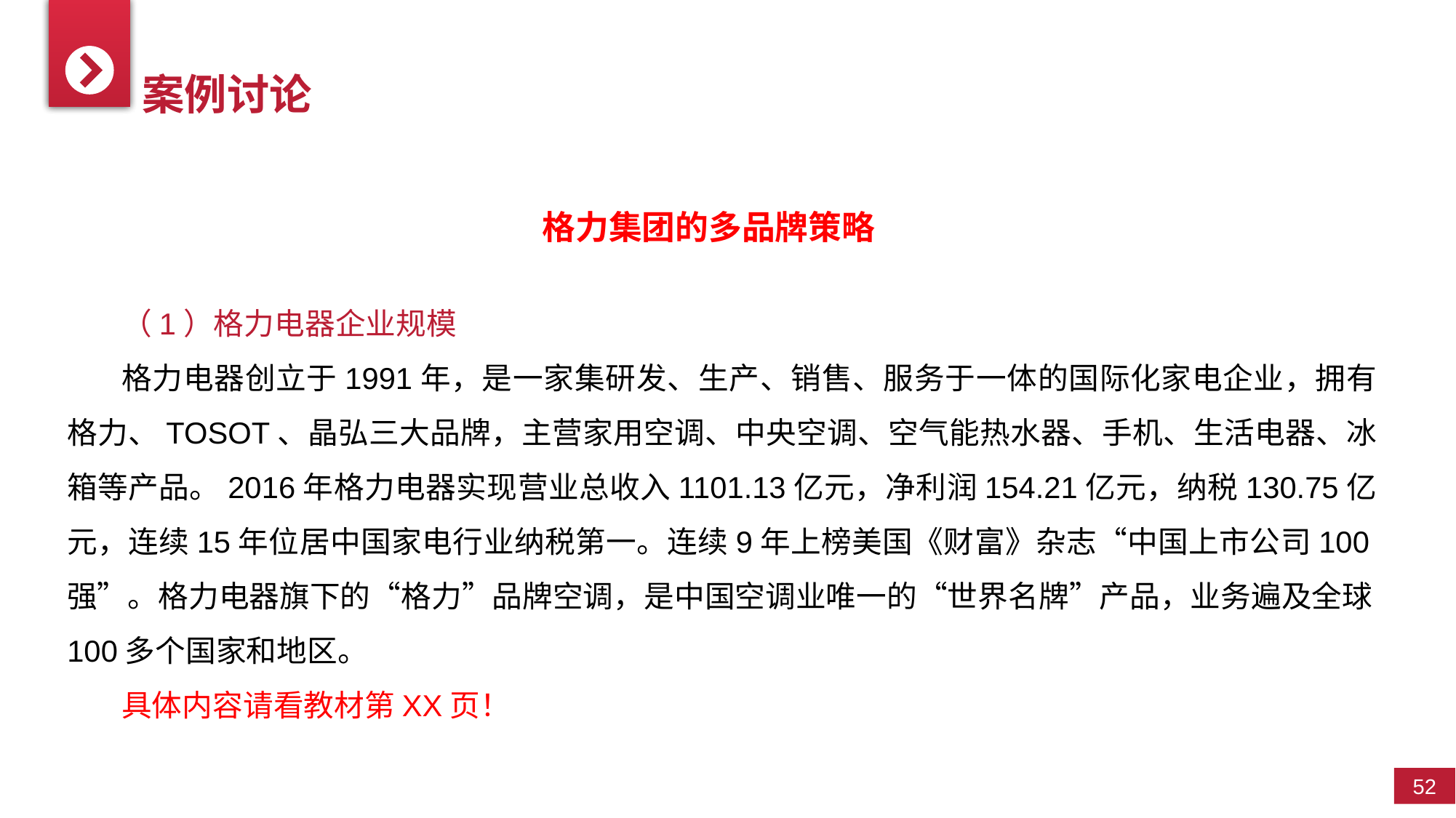

案例讨论

格力集团的多品牌策略
（1）格力电器企业规模
格力电器创立于1991年，是一家集研发、生产、销售、服务于一体的国际化家电企业，拥有格力、TOSOT、晶弘三大品牌，主营家用空调、中央空调、空气能热水器、手机、生活电器、冰箱等产品。2016年格力电器实现营业总收入1101.13亿元，净利润154.21亿元，纳税130.75亿元，连续15年位居中国家电行业纳税第一。连续9年上榜美国《财富》杂志“中国上市公司100强”。格力电器旗下的“格力”品牌空调，是中国空调业唯一的“世界名牌”产品，业务遍及全球100多个国家和地区。
具体内容请看教材第XX页！